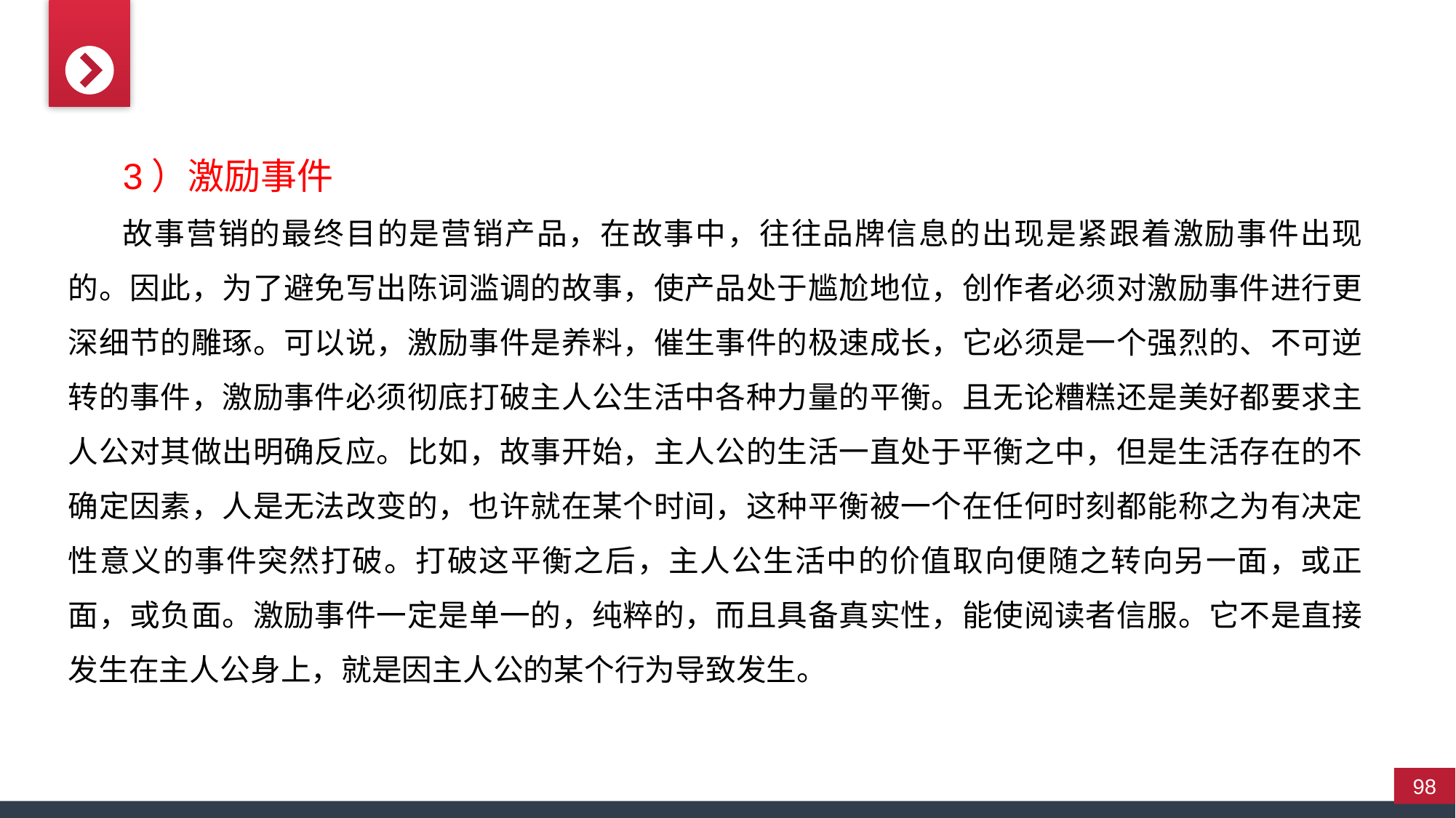

3）激励事件
故事营销的最终目的是营销产品，在故事中，往往品牌信息的出现是紧跟着激励事件出现的。因此，为了避免写出陈词滥调的故事，使产品处于尴尬地位，创作者必须对激励事件进行更深细节的雕琢。可以说，激励事件是养料，催生事件的极速成长，它必须是一个强烈的、不可逆转的事件，激励事件必须彻底打破主人公生活中各种力量的平衡。且无论糟糕还是美好都要求主人公对其做出明确反应。比如，故事开始，主人公的生活一直处于平衡之中，但是生活存在的不确定因素，人是无法改变的，也许就在某个时间，这种平衡被一个在任何时刻都能称之为有决定性意义的事件突然打破。打破这平衡之后，主人公生活中的价值取向便随之转向另一面，或正面，或负面。激励事件一定是单一的，纯粹的，而且具备真实性，能使阅读者信服。它不是直接发生在主人公身上，就是因主人公的某个行为导致发生。